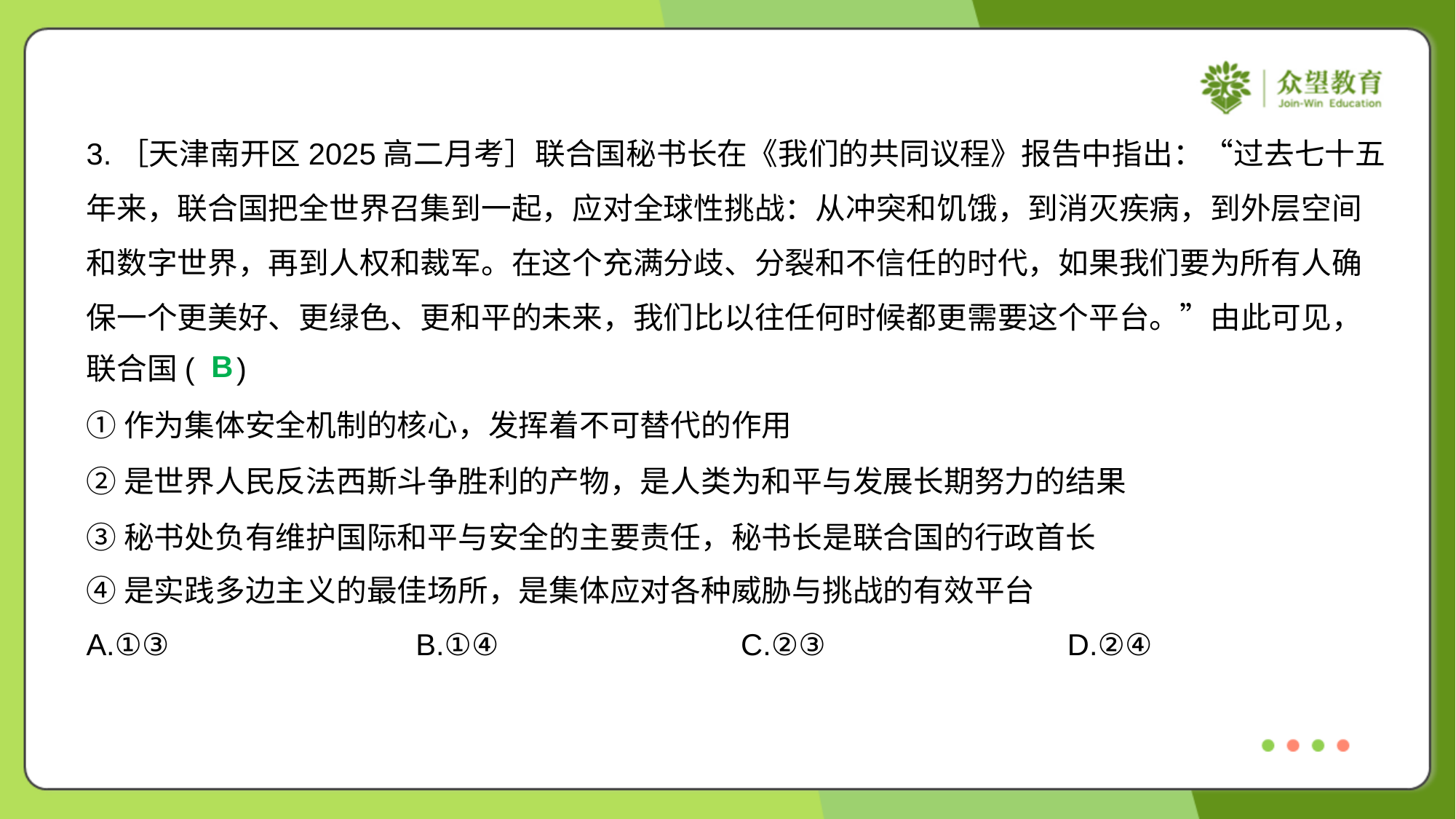

3.［天津南开区2025高二月考］联合国秘书长在《我们的共同议程》报告中指出：“过去七十五
年来，联合国把全世界召集到一起，应对全球性挑战：从冲突和饥饿，到消灭疾病，到外层空间
和数字世界，再到人权和裁军。在这个充满分歧、分裂和不信任的时代，如果我们要为所有人确
保一个更美好、更绿色、更和平的未来，我们比以往任何时候都更需要这个平台。”由此可见，
联合国(     )
B
①作为集体安全机制的核心，发挥着不可替代的作用
②是世界人民反法西斯斗争胜利的产物，是人类为和平与发展长期努力的结果
③秘书处负有维护国际和平与安全的主要责任，秘书长是联合国的行政首长
④是实践多边主义的最佳场所，是集体应对各种威胁与挑战的有效平台
A.①③	B.①④	C.②③	D.②④